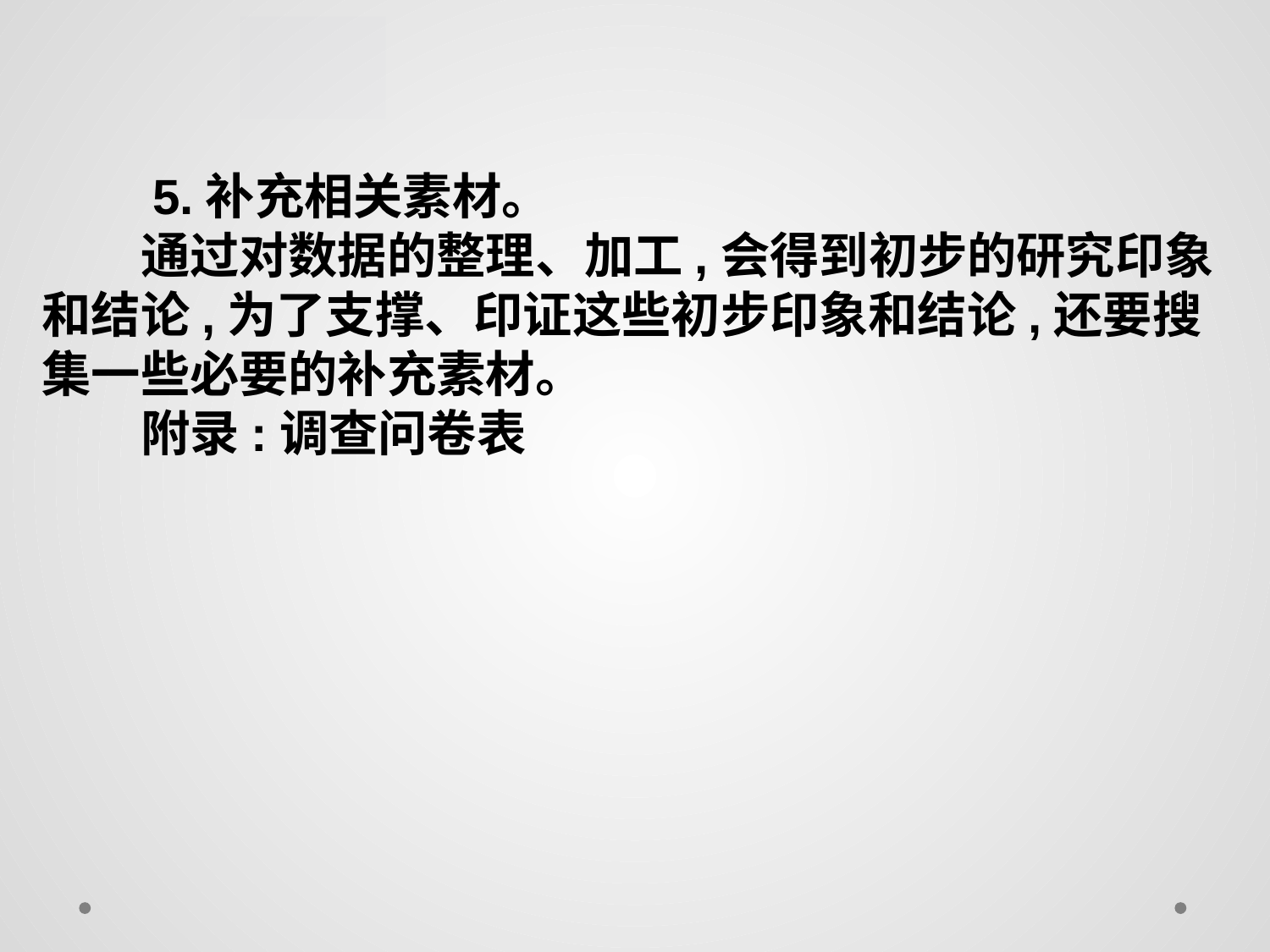

5.补充相关素材。
　　通过对数据的整理、加工,会得到初步的研究印象和结论,为了支撑、印证这些初步印象和结论,还要搜集一些必要的补充素材。
　　附录:调查问卷表